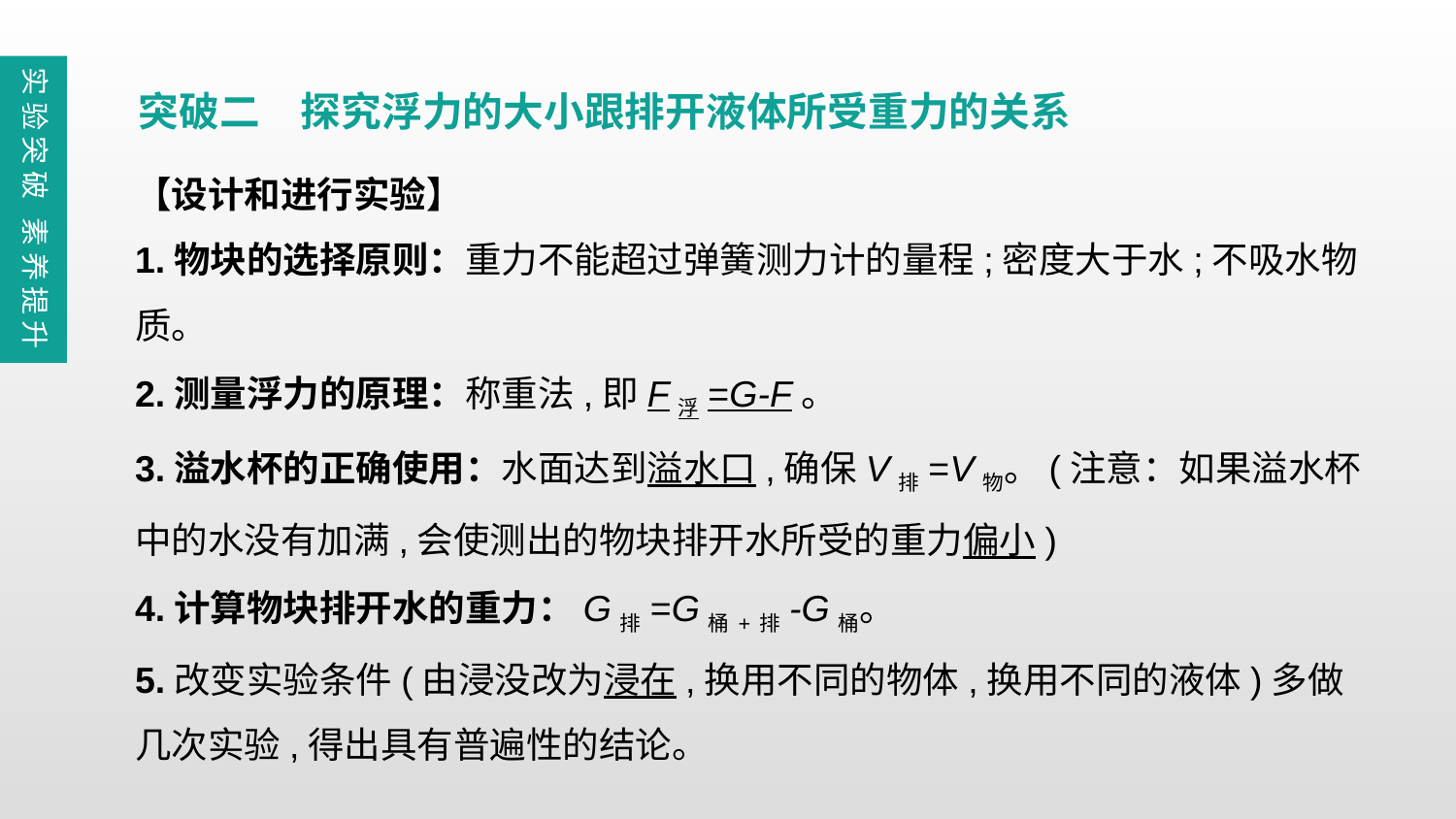

实验突破 素养提升
突破二　探究浮力的大小跟排开液体所受重力的关系
【设计和进行实验】
1.物块的选择原则：重力不能超过弹簧测力计的量程;密度大于水;不吸水物质。
2.测量浮力的原理：称重法,即F浮=G-F。
3.溢水杯的正确使用：水面达到溢水口,确保V排=V物。(注意：如果溢水杯中的水没有加满,会使测出的物块排开水所受的重力偏小)
4.计算物块排开水的重力：G排=G桶+排-G桶。
5.改变实验条件(由浸没改为浸在,换用不同的物体,换用不同的液体)多做几次实验,得出具有普遍性的结论。